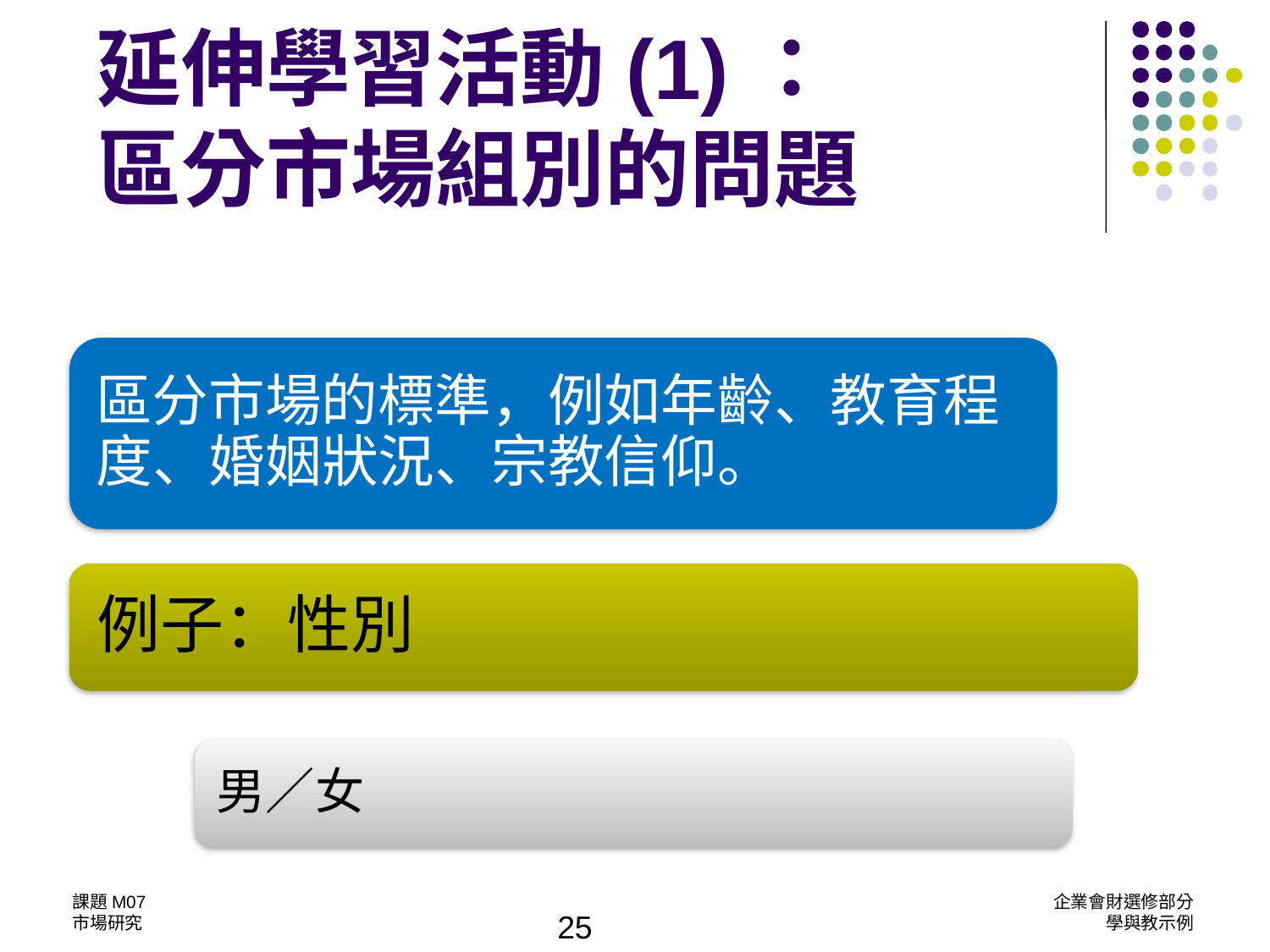

延伸學習活動(1)：
區分市場組別的問題
#

區分市場的標準，例如年齡、教育程度、婚姻狀況、宗教信仰。

例子：性別

男／女